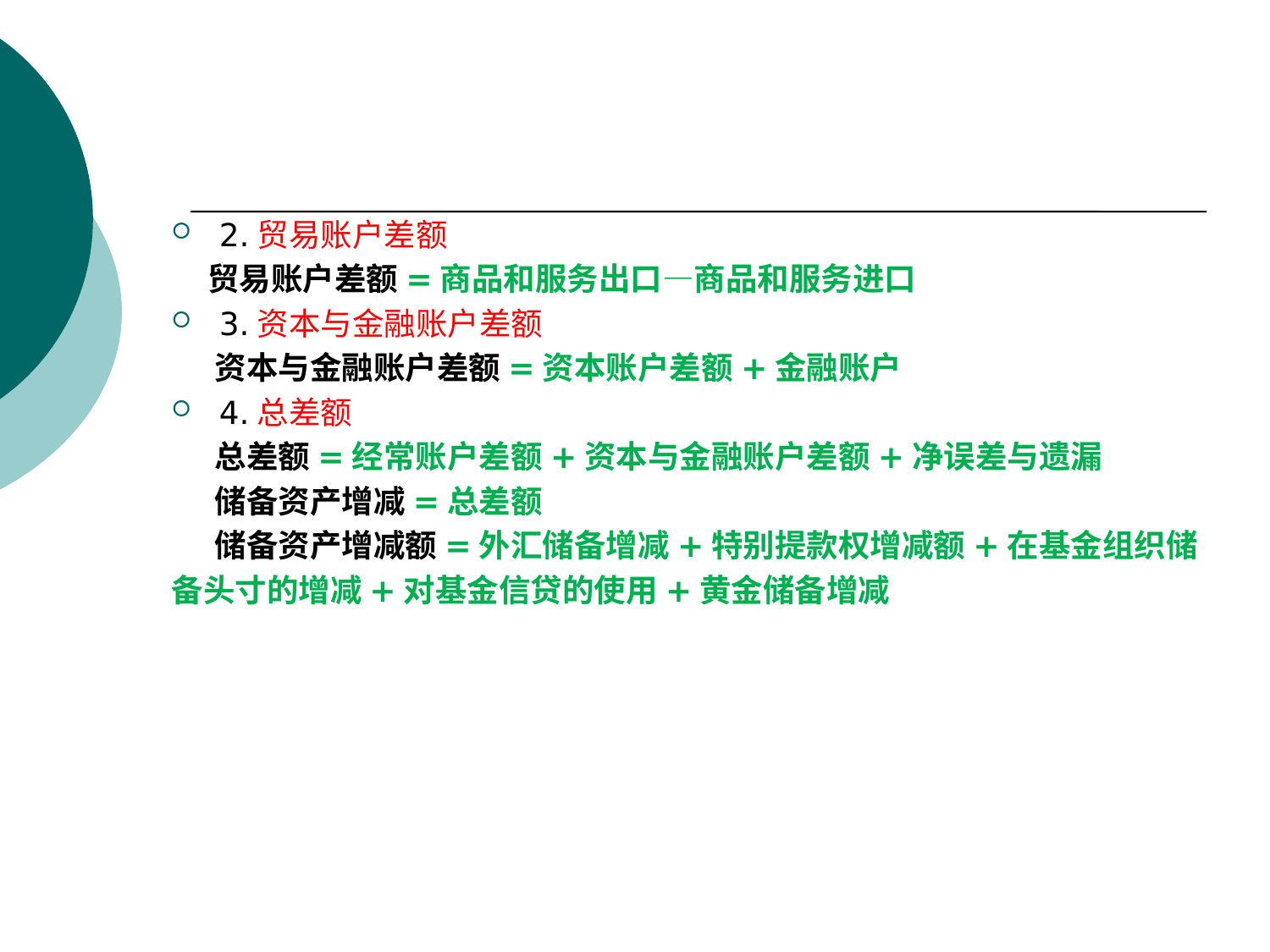

#
2.贸易账户差额
    贸易账户差额=商品和服务出口—商品和服务进口
3.资本与金融账户差额
     资本与金融账户差额=资本账户差额+金融账户
4.总差额
     总差额=经常账户差额+资本与金融账户差额+净误差与遗漏
     储备资产增减=总差额
     储备资产增减额=外汇储备增减+特别提款权增减额+在基金组织储
备头寸的增减+对基金信贷的使用+黄金储备增减